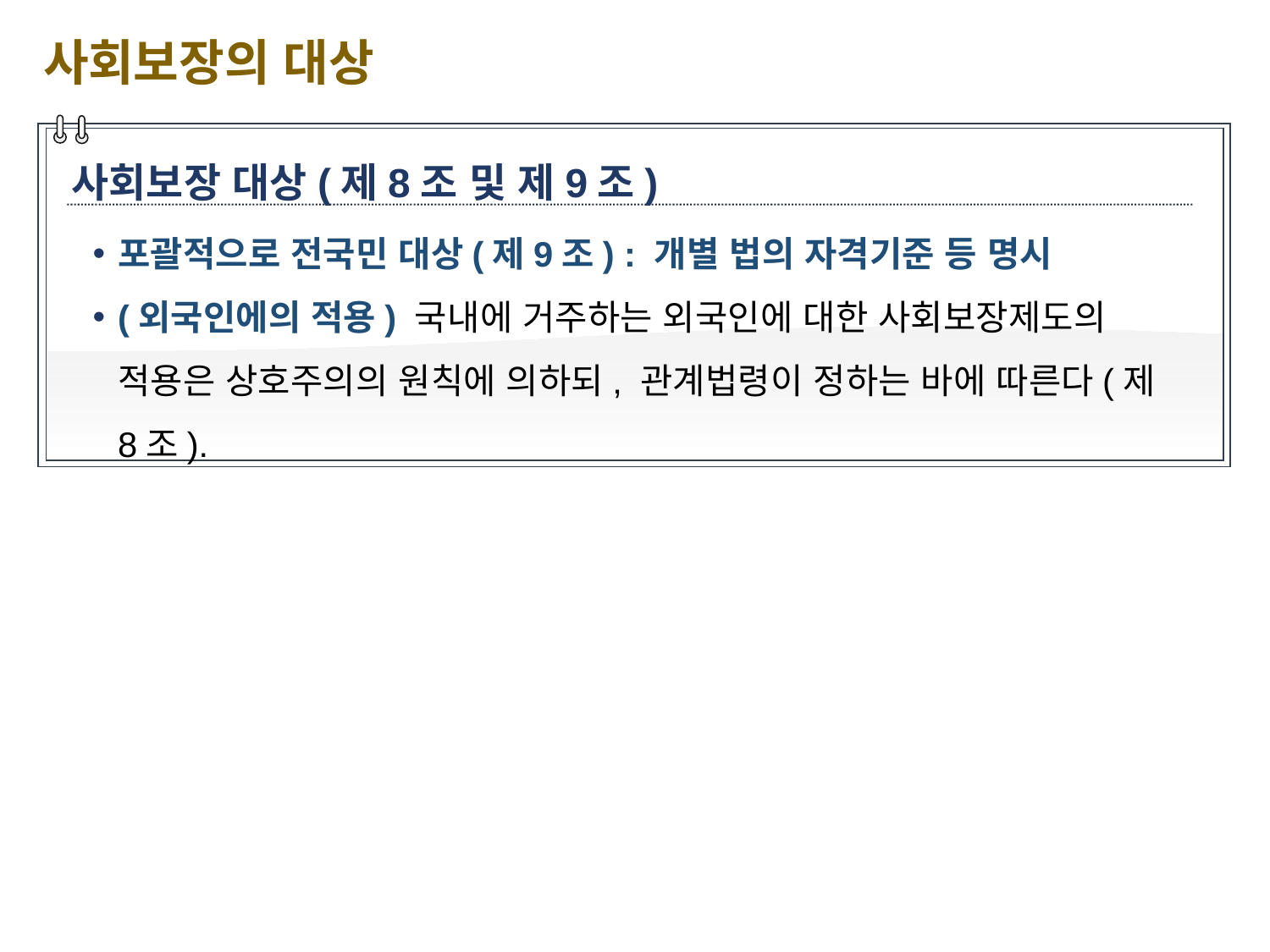

사회보장의 대상

사회보장 대상(제8조 및 제9조)

포괄적으로 전국민 대상(제9조) : 개별 법의 자격기준 등 명시
(외국인에의 적용) 국내에 거주하는 외국인에 대한 사회보장제도의 적용은 상호주의의 원칙에 의하되, 관계법령이 정하는 바에 따른다(제8조).